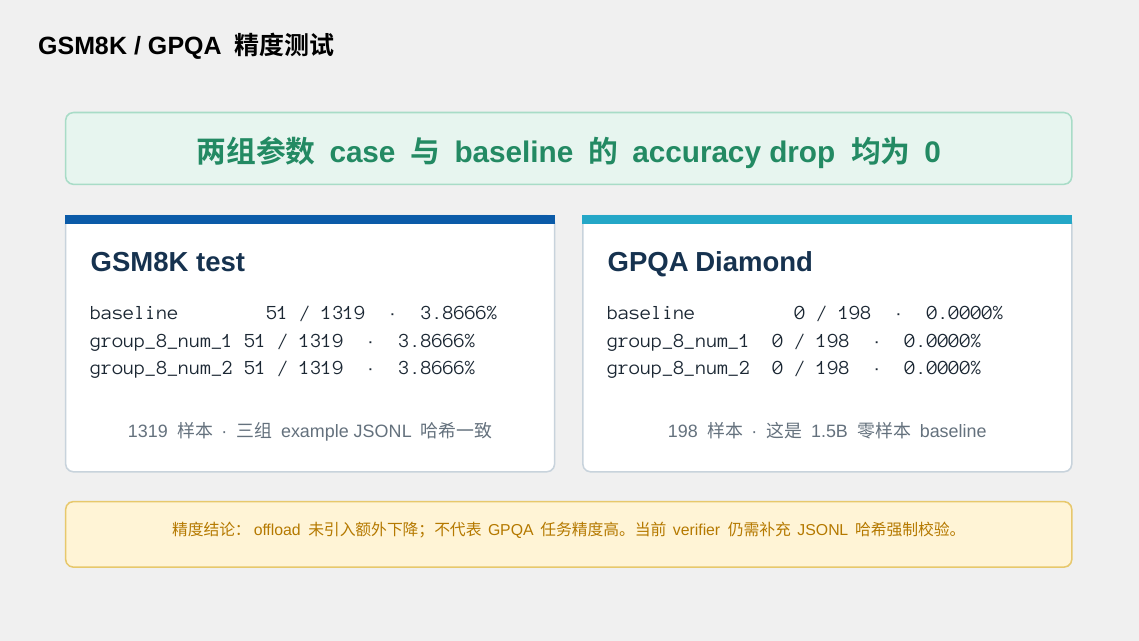

GSM8K / GPQA 精度测试

两组参数 case 与 baseline 的 accuracy drop 均为 0

GSM8K test
GPQA Diamond
baseline        51 / 1319  ·  3.8666%
group_8_num_1 51 / 1319  ·  3.8666%
group_8_num_2 51 / 1319  ·  3.8666%
baseline         0 / 198  ·  0.0000%
group_8_num_1  0 / 198  ·  0.0000%
group_8_num_2  0 / 198  ·  0.0000%
1319 样本 · 三组 example JSONL 哈希一致
198 样本 · 这是 1.5B 零样本 baseline

精度结论：offload 未引入额外下降；不代表 GPQA 任务精度高。当前 verifier 仍需补充 JSONL 哈希强制校验。